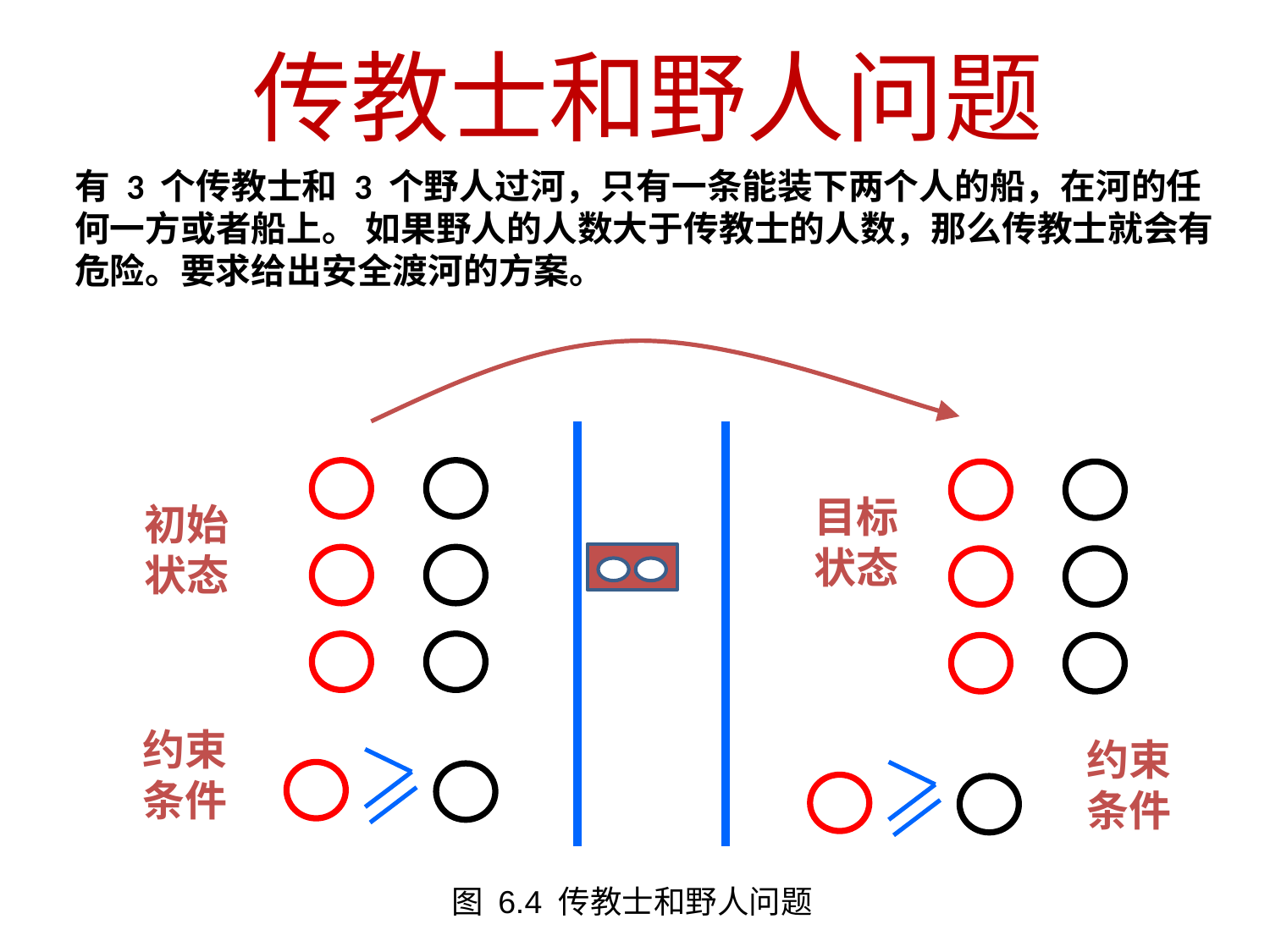

传教士和野人问题
有 3 个传教士和 3 个野人过河，只有一条能装下两个人的船，在河的任何一方或者船上。 如果野人的人数大于传教士的人数，那么传教士就会有危险。要求给出安全渡河的方案。

目标
状态
初始
状态

约束
条件
约束
条件

图 6.4 传教士和野人问题